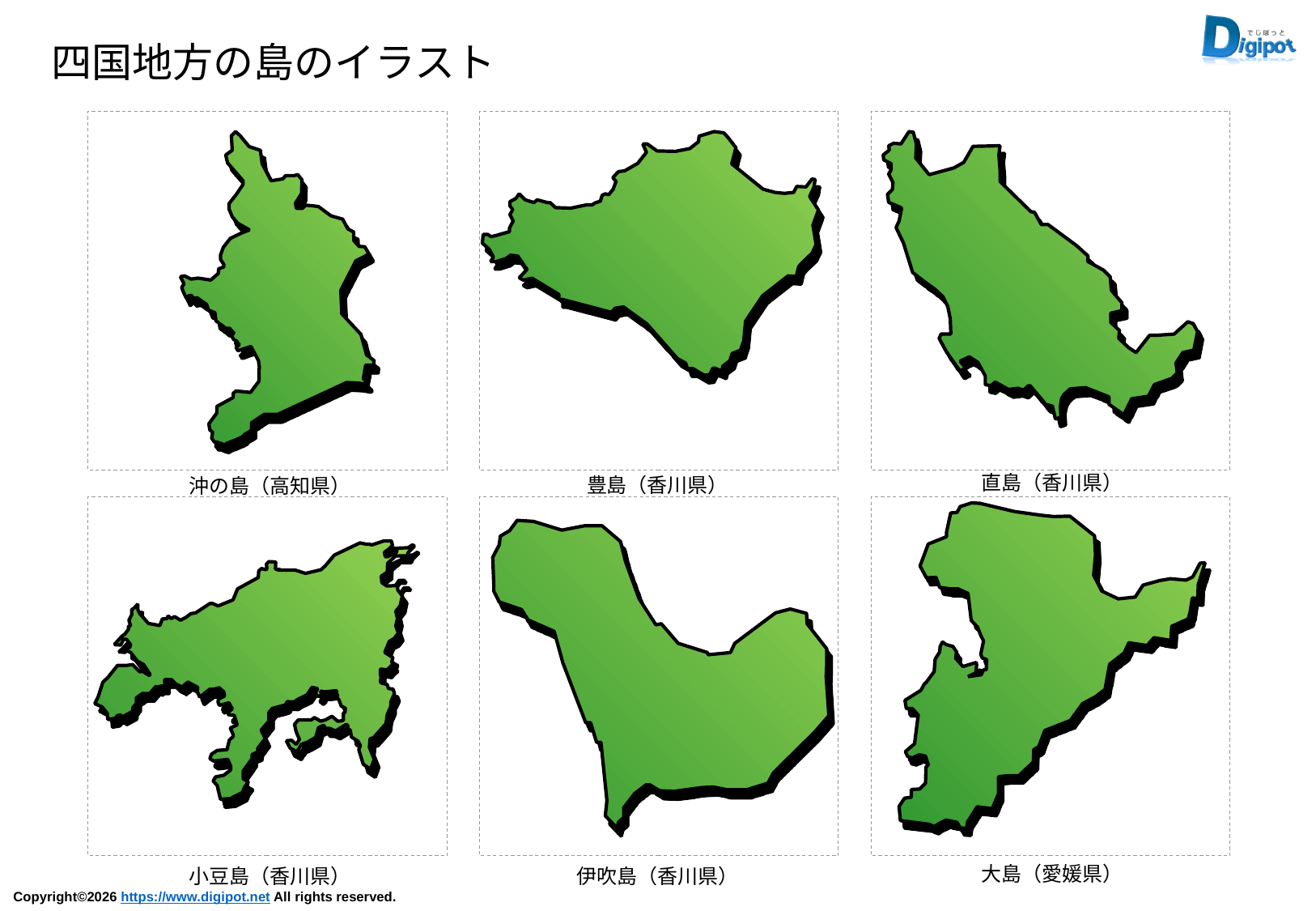

四国地方の島のイラスト

直島（香川県）
豊島（香川県）
沖の島（高知県）

大島（愛媛県）
伊吹島（香川県）
小豆島（香川県）